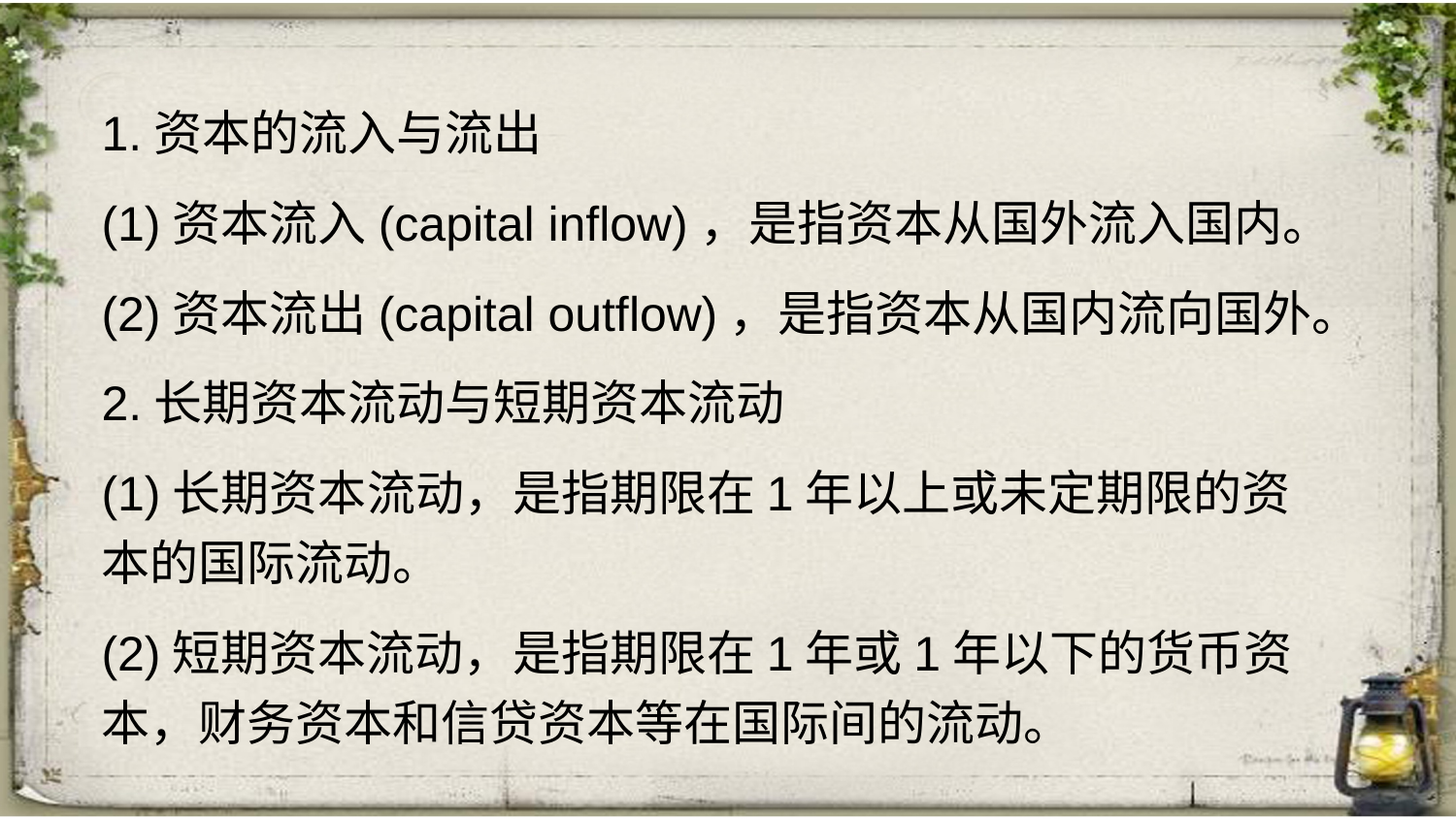

1.资本的流入与流出
(1)资本流入(capital inflow)，是指资本从国外流入国内。
(2)资本流出(capital outflow)，是指资本从国内流向国外。
2.长期资本流动与短期资本流动
(1)长期资本流动，是指期限在1年以上或未定期限的资本的国际流动。
(2)短期资本流动，是指期限在1年或1年以下的货币资本，财务资本和信贷资本等在国际间的流动。